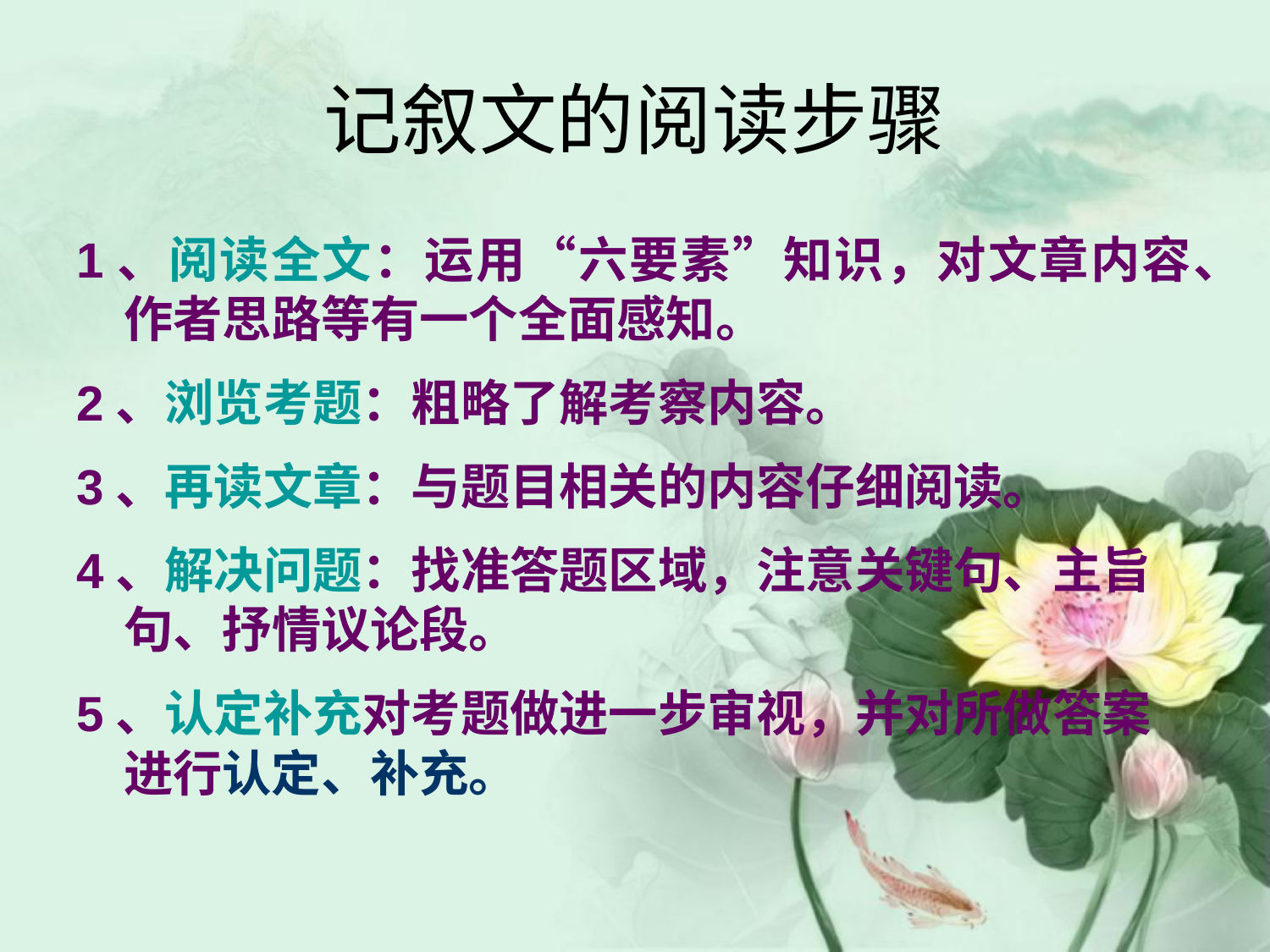

# 记叙文的阅读步骤
1、阅读全文：运用“六要素”知识，对文章内容、作者思路等有一个全面感知。
2、浏览考题：粗略了解考察内容。
3、再读文章：与题目相关的内容仔细阅读。
4、解决问题：找准答题区域，注意关键句、主旨句、抒情议论段。
5、认定补充对考题做进一步审视，并对所做答案进行认定、补充。